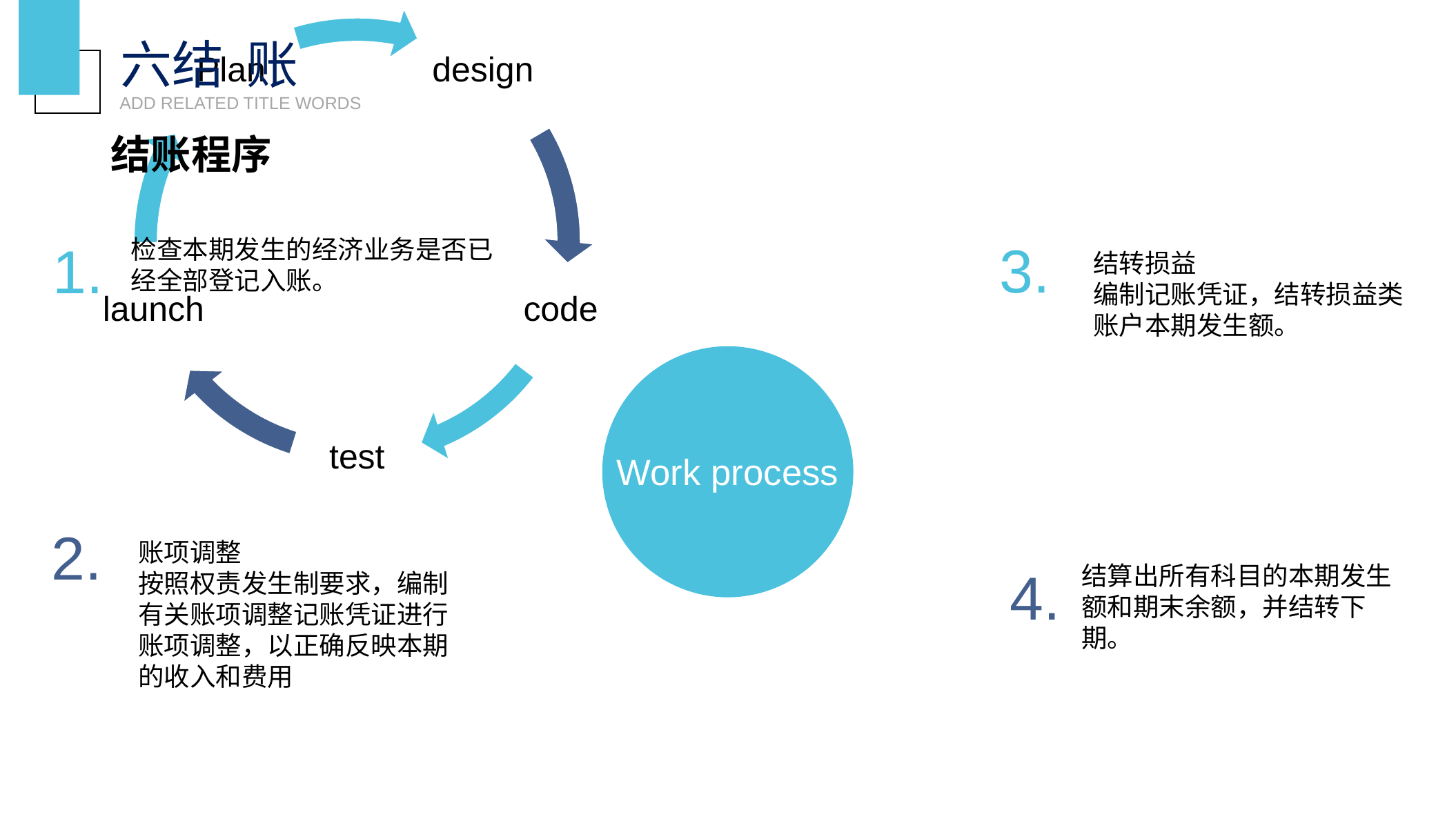

六结  账

ADD RELATED TITLE WORDS
结账程序
3.
结转损益
编制记账凭证，结转损益类账户本期发生额。
1.
检查本期发生的经济业务是否已经全部登记入账。
design
code
test
launch
Plan

Work process
2.
账项调整
按照权责发生制要求，编制有关账项调整记账凭证进行账项调整，以正确反映本期的收入和费用
4.
结算出所有科目的本期发生额和期末余额，并结转下期。